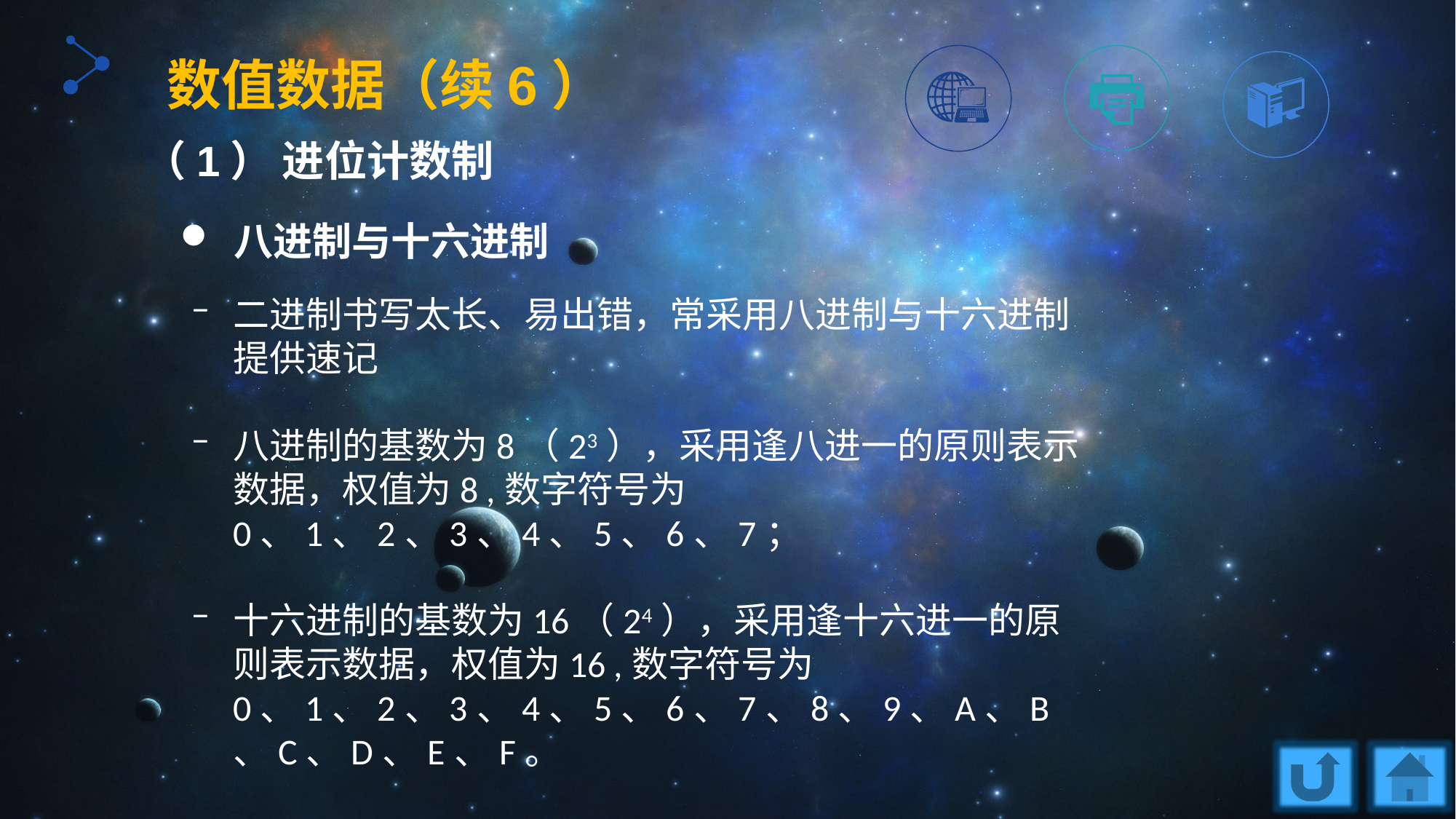

数值数据（续6）

（1） 进位计数制
 八进制与十六进制

二进制书写太长、易出错，常采用八进制与十六进制提供速记

八进制的基数为8（23），采用逢八进一的原则表示数据，权值为8 ,数字符号为0、1、2、3、4、5、6、7；

十六进制的基数为16（24），采用逢十六进一的原则表示数据，权值为16 ,数字符号为0、1、2、3、4、5、6、7、8、9、A、B、C、D、E、F。

十六进制后面常加后缀H以示用于表示数字符号的A、B、C、D、E、F与字母的区别。如13AH、E25等。